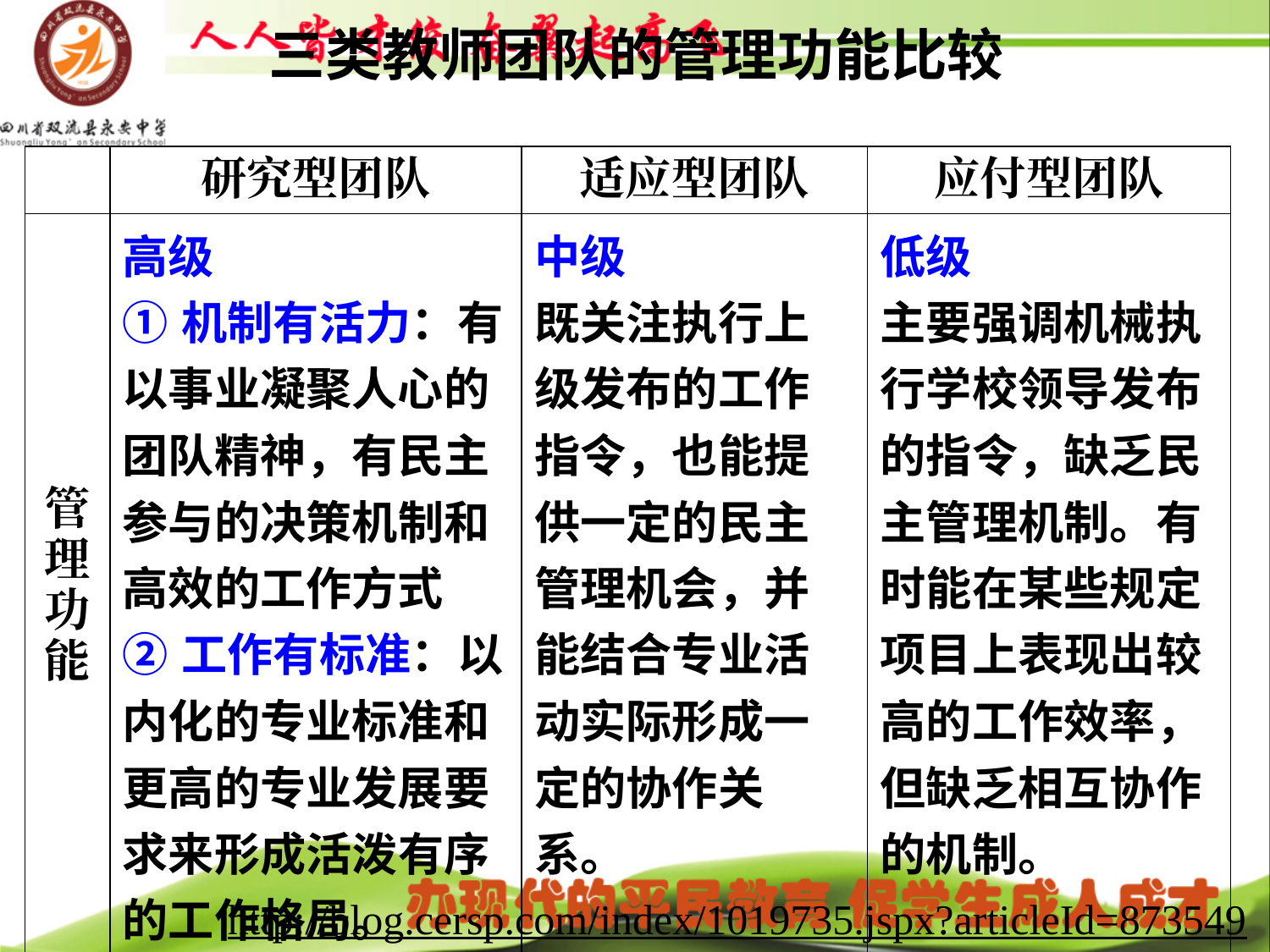

# 三类教师团队的管理功能比较
|  | 研究型团队 | 适应型团队 | 应付型团队 |
| --- | --- | --- | --- |
| 管 理 功 能 | 高级 ①机制有活力：有以事业凝聚人心的团队精神，有民主参与的决策机制和高效的工作方式 ②工作有标准：以内化的专业标准和更高的专业发展要求来形成活泼有序的工作格局。 | 中级 既关注执行上级发布的工作指令，也能提供一定的民主管理机会，并能结合专业活动实际形成一定的协作关系。 | 低级 主要强调机械执行学校领导发布的指令，缺乏民主管理机制。有时能在某些规定项目上表现出较高的工作效率，但缺乏相互协作的机制。 |
http://blog.cersp.com/index/1019735.jspx?articleId=873549